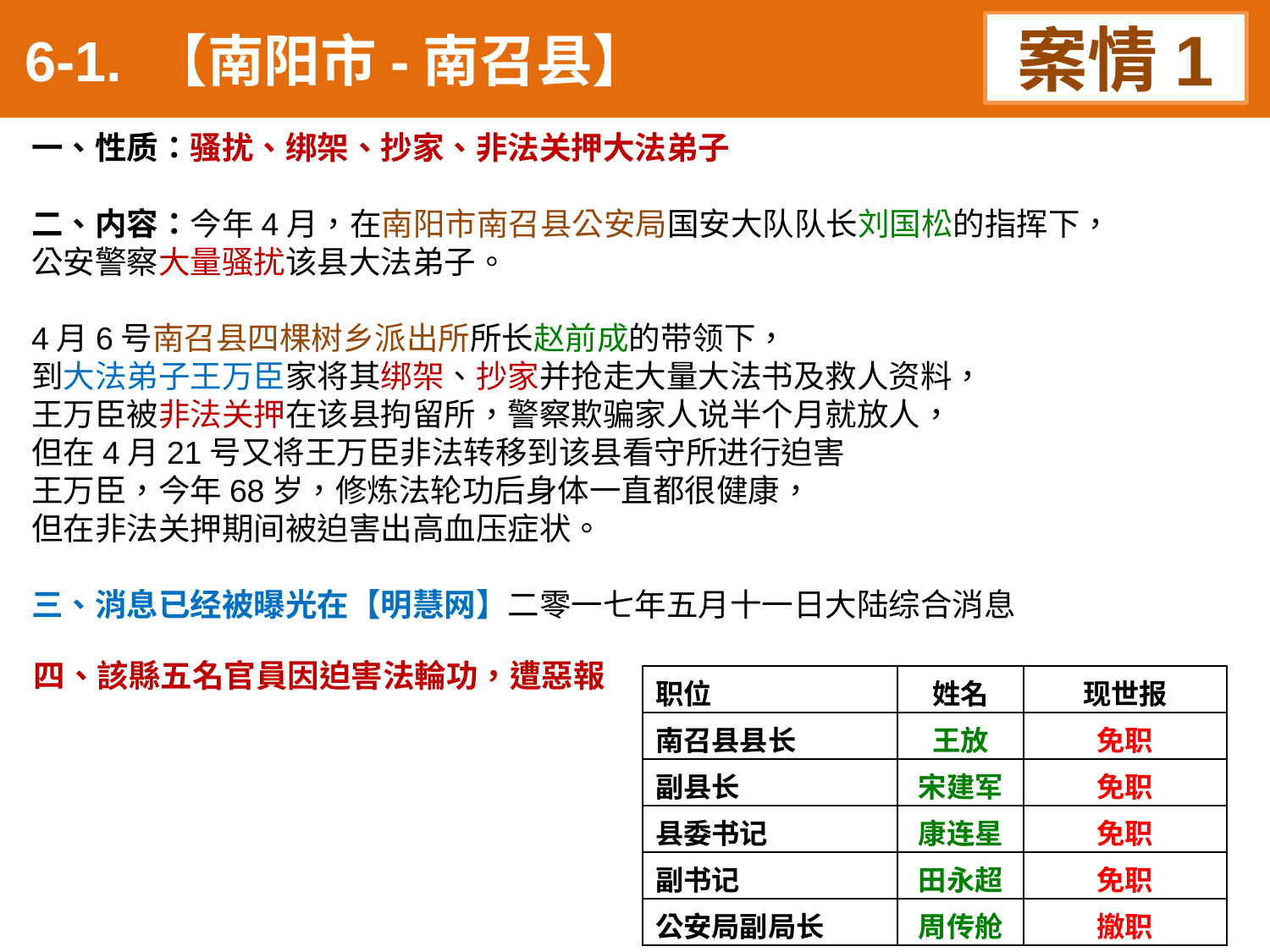

6-1. 【南阳市-南召县】
案情1
一、性质：骚扰、绑架、抄家、非法关押大法弟子

二、内容：今年4月，在南阳市南召县公安局国安大队队长刘国松的指挥下，
公安警察大量骚扰该县大法弟子。

4月6号南召县四棵树乡派出所所长赵前成的带领下，
到大法弟子王万臣家将其绑架、抄家并抢走大量大法书及救人资料，
王万臣被非法关押在该县拘留所，警察欺骗家人说半个月就放人，
但在4月21号又将王万臣非法转移到该县看守所进行迫害
王万臣，今年68岁，修炼法轮功后身体一直都很健康，
但在非法关押期间被迫害出高血压症状。

三、消息已经被曝光在【明慧网】二零一七年五月十一日大陆综合消息

四、該縣五名官員因迫害法輪功，遭惡報
| 职位 | 姓名 | 现世报 |
| --- | --- | --- |
| 南召县县长 | 王放 | 免职 |
| 副县长 | 宋建军 | 免职 |
| 县委书记 | 康连星 | 免职 |
| 副书记 | 田永超 | 免职 |
| 公安局副局长 | 周传舱 | 撤职 |